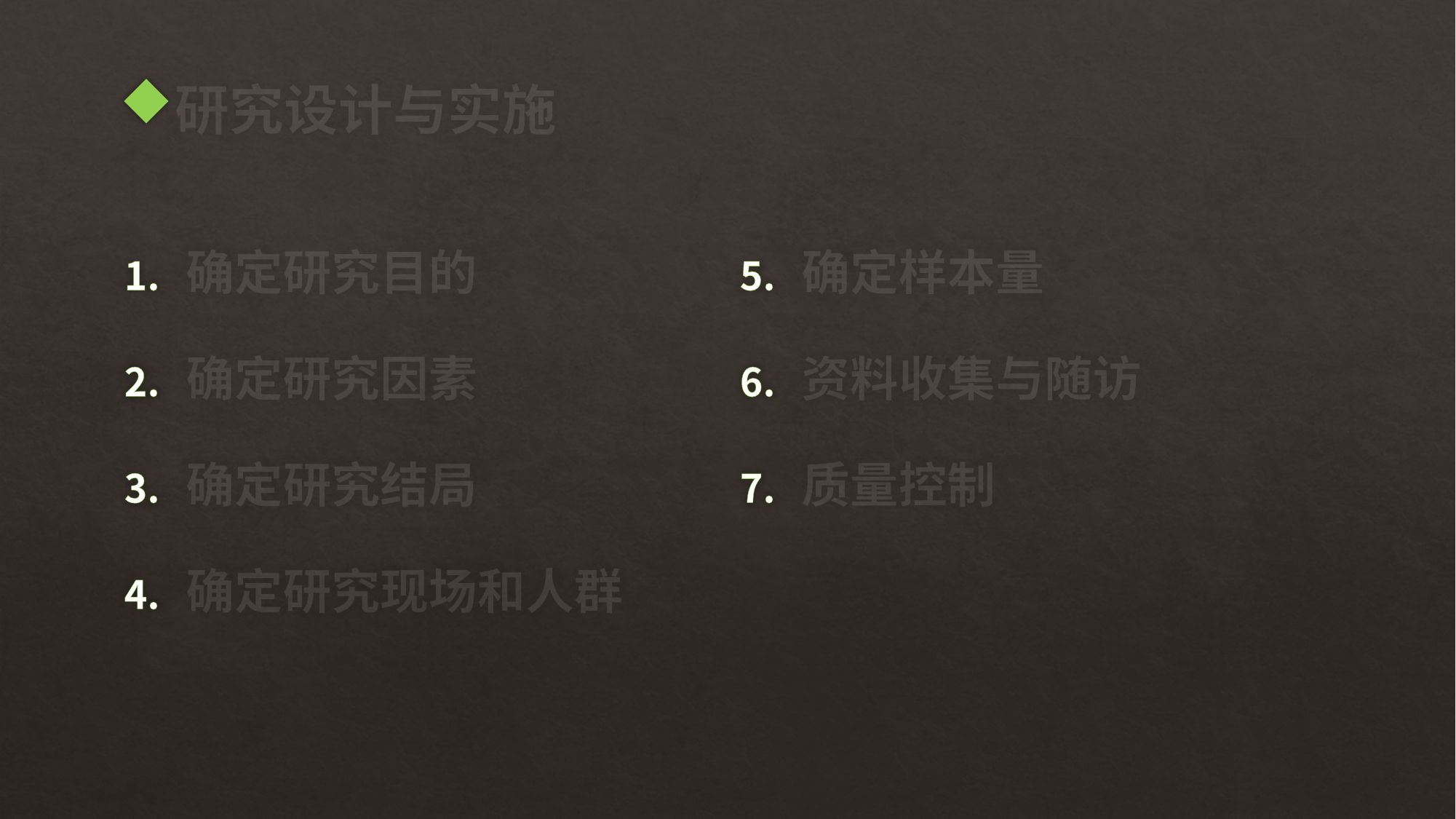

# 研究设计与实施
确定研究目的
确定研究因素
确定研究结局
确定研究现场和人群
确定样本量
资料收集与随访
质量控制